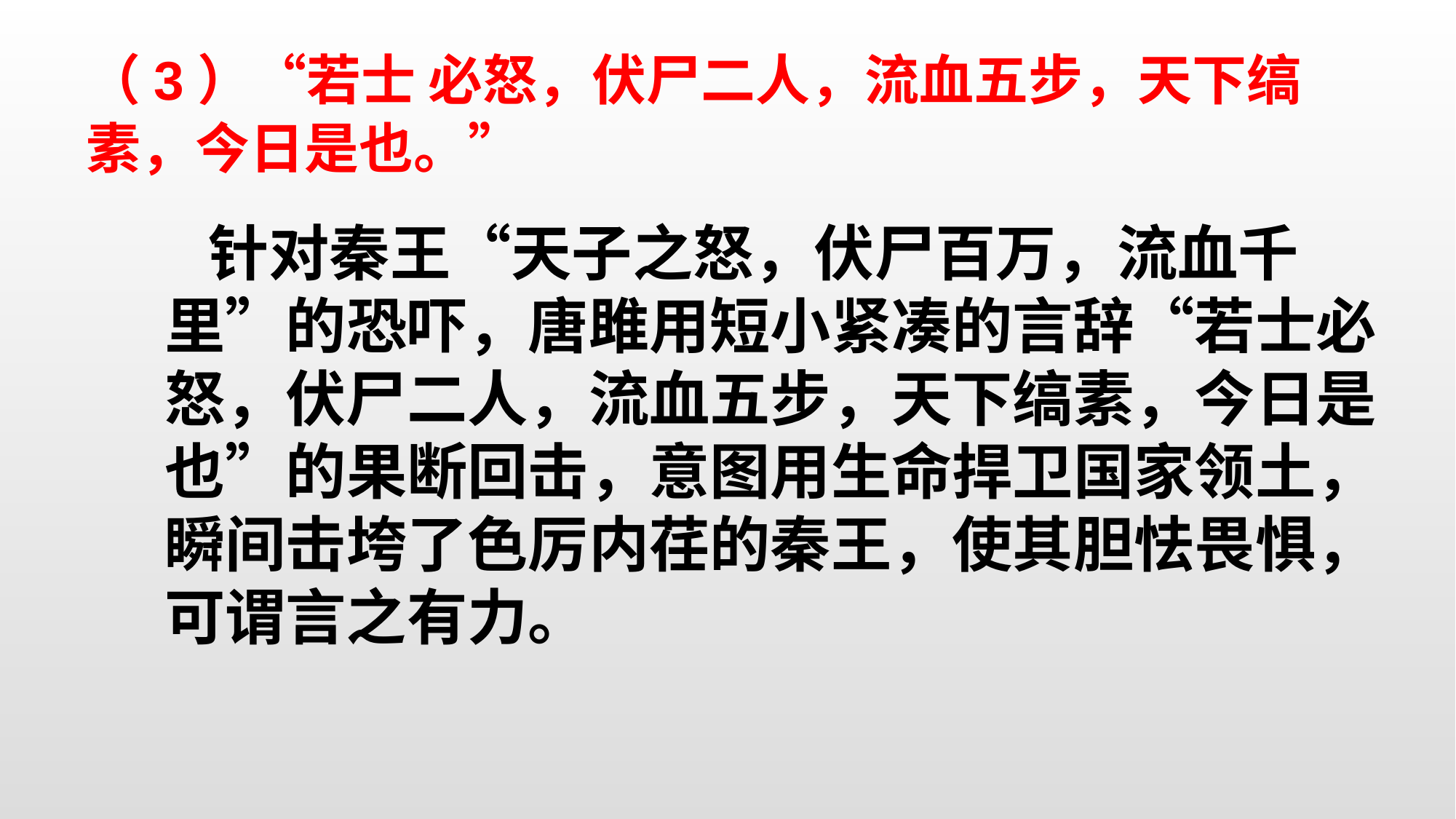

（3）“若士 必怒，伏尸二人，流血五步，天下缟素，今日是也。”

      针对秦王“天子之怒，伏尸百万，流血千里”的恐吓，唐雎用短小紧凑的言辞“若士必怒，伏尸二人，流血五步，天下缟素，今日是也”的果断回击，意图用生命捍卫国家领土，瞬间击垮了色厉内荏的秦王，使其胆怯畏惧，可谓言之有力。